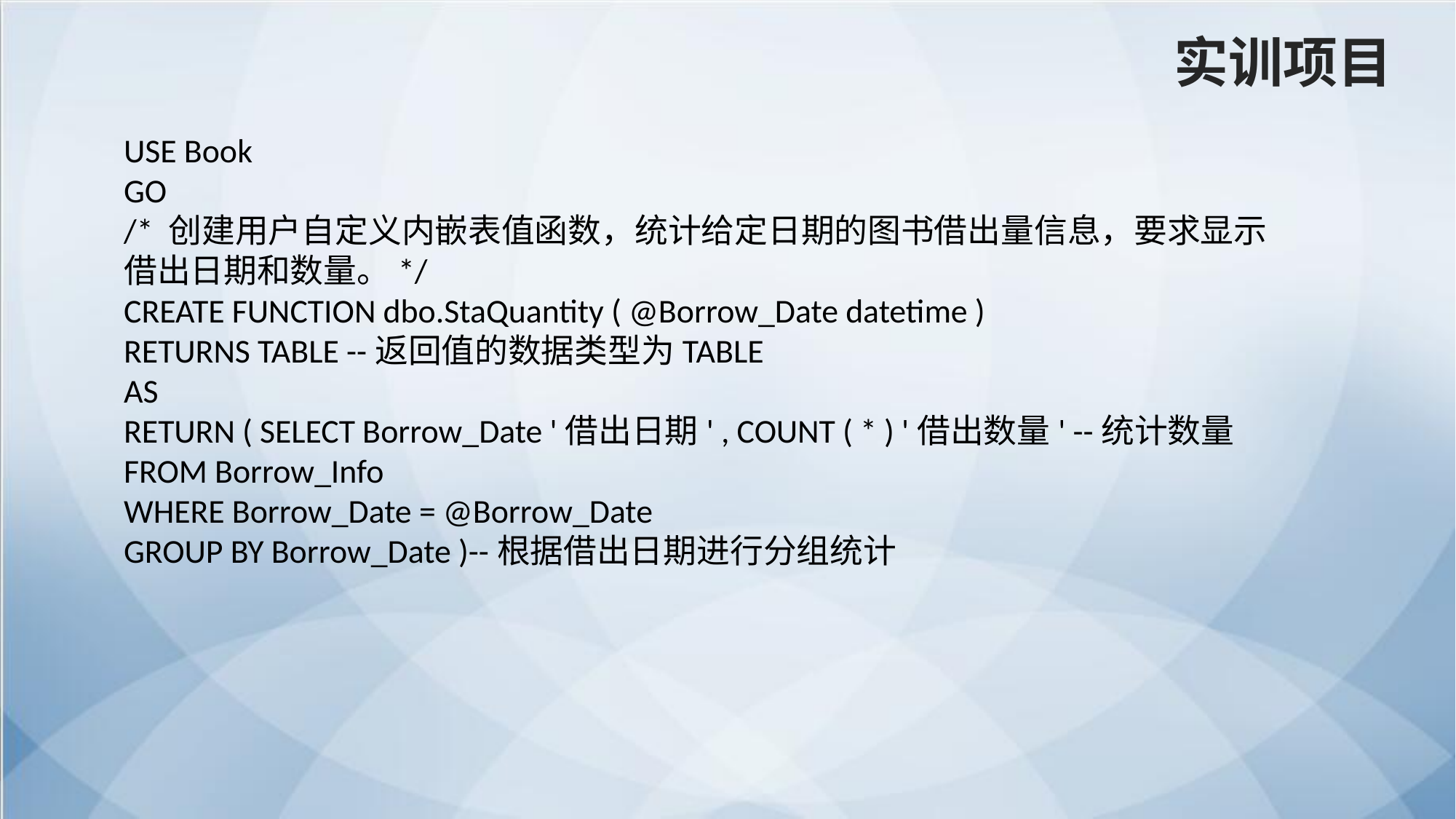

实训项目
USE Book
GO
/* 创建用户自定义内嵌表值函数，统计给定日期的图书借出量信息，要求显示借出日期和数量。*/
CREATE FUNCTION dbo.StaQuantity ( @Borrow_Date datetime )
RETURNS TABLE --返回值的数据类型为TABLE
AS
RETURN ( SELECT Borrow_Date '借出日期' , COUNT ( * ) '借出数量' --统计数量
FROM Borrow_Info
WHERE Borrow_Date = @Borrow_Date
GROUP BY Borrow_Date )--根据借出日期进行分组统计